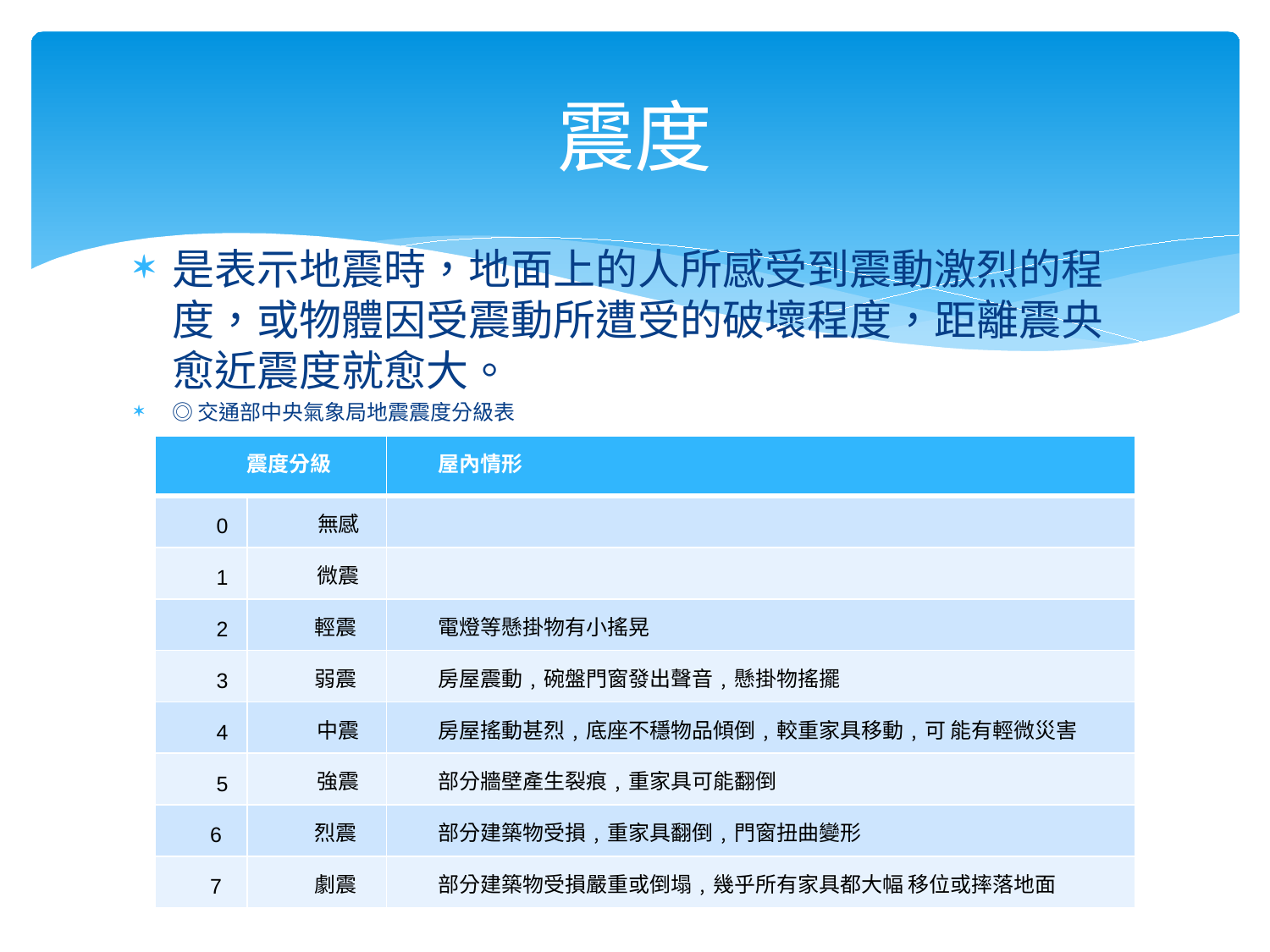

# 震度
是表示地震時，地面上的人所感受到震動激烈的程度，或物體因受震動所遭受的破壞程度，距離震央愈近震度就愈大。
◎交通部中央氣象局地震震度分級表

| 震度分級 |  | 屋內情形 |
| --- | --- | --- |
| 0 | 無感 |  |
| 1 | 微震 |  |
| 2 | 輕震 | 電燈等懸掛物有小搖晃 |
| 3 | 弱震 | 房屋震動﹐碗盤門窗發出聲音﹐懸掛物搖擺 |
| 4 | 中震 | 房屋搖動甚烈﹐底座不穩物品傾倒﹐較重家具移動﹐可 能有輕微災害 |
| 5 | 強震 | 部分牆壁產生裂痕﹐重家具可能翻倒 |
| 6 | 烈震 | 部分建築物受損﹐重家具翻倒﹐門窗扭曲變形 |
| 7 | 劇震 | 部分建築物受損嚴重或倒塌﹐幾乎所有家具都大幅 移位或摔落地面 |